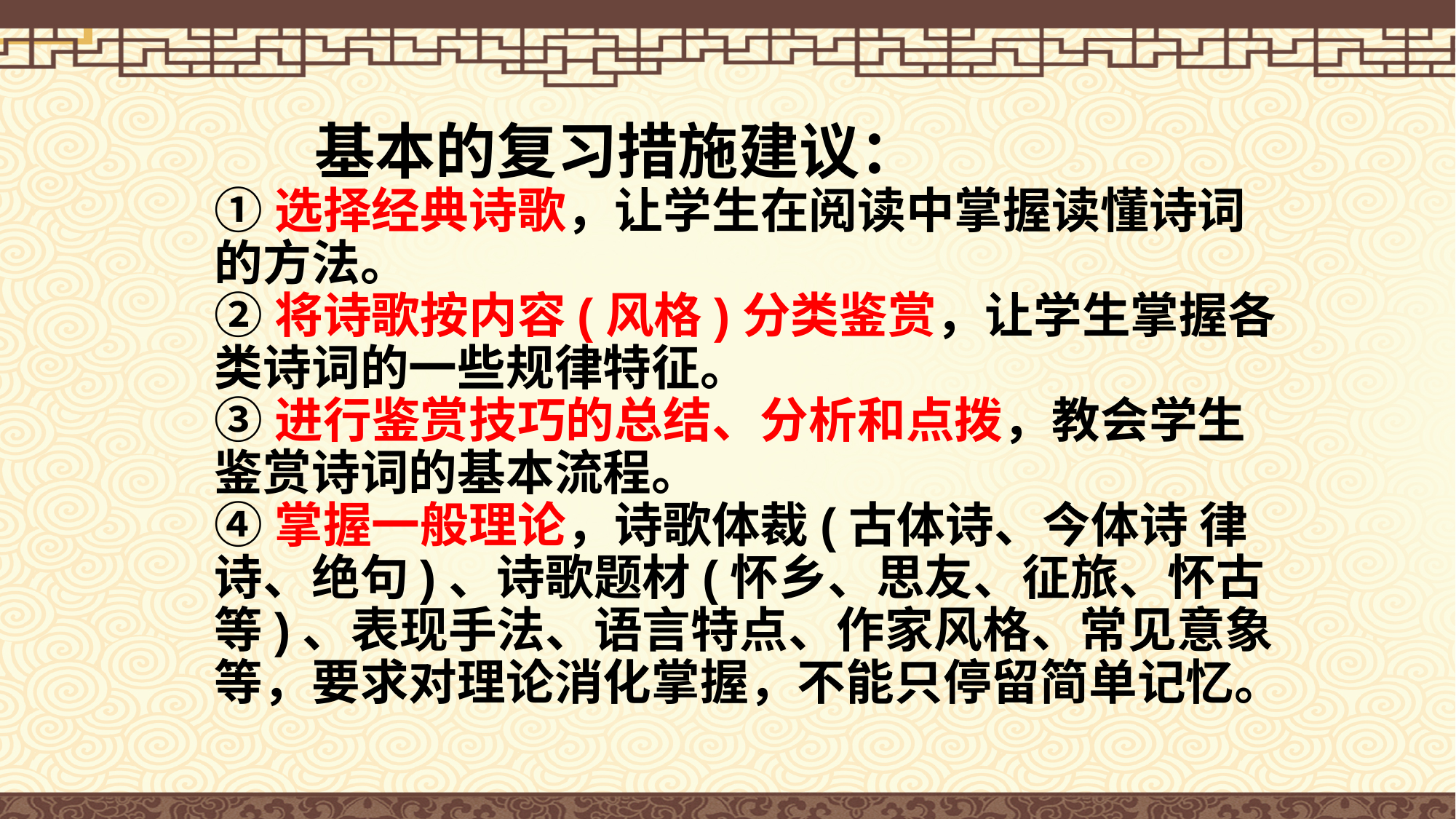

基本的复习措施建议：
①选择经典诗歌，让学生在阅读中掌握读懂诗词的方法。
②将诗歌按内容(风格)分类鉴赏，让学生掌握各类诗词的一些规律特征。
③进行鉴赏技巧的总结、分析和点拨，教会学生鉴赏诗词的基本流程。
④掌握一般理论，诗歌体裁(古体诗、今体诗 律诗、绝句)、诗歌题材(怀乡、思友、征旅、怀古等)、表现手法、语言特点、作家风格、常见意象等，要求对理论消化掌握，不能只停留简单记忆。